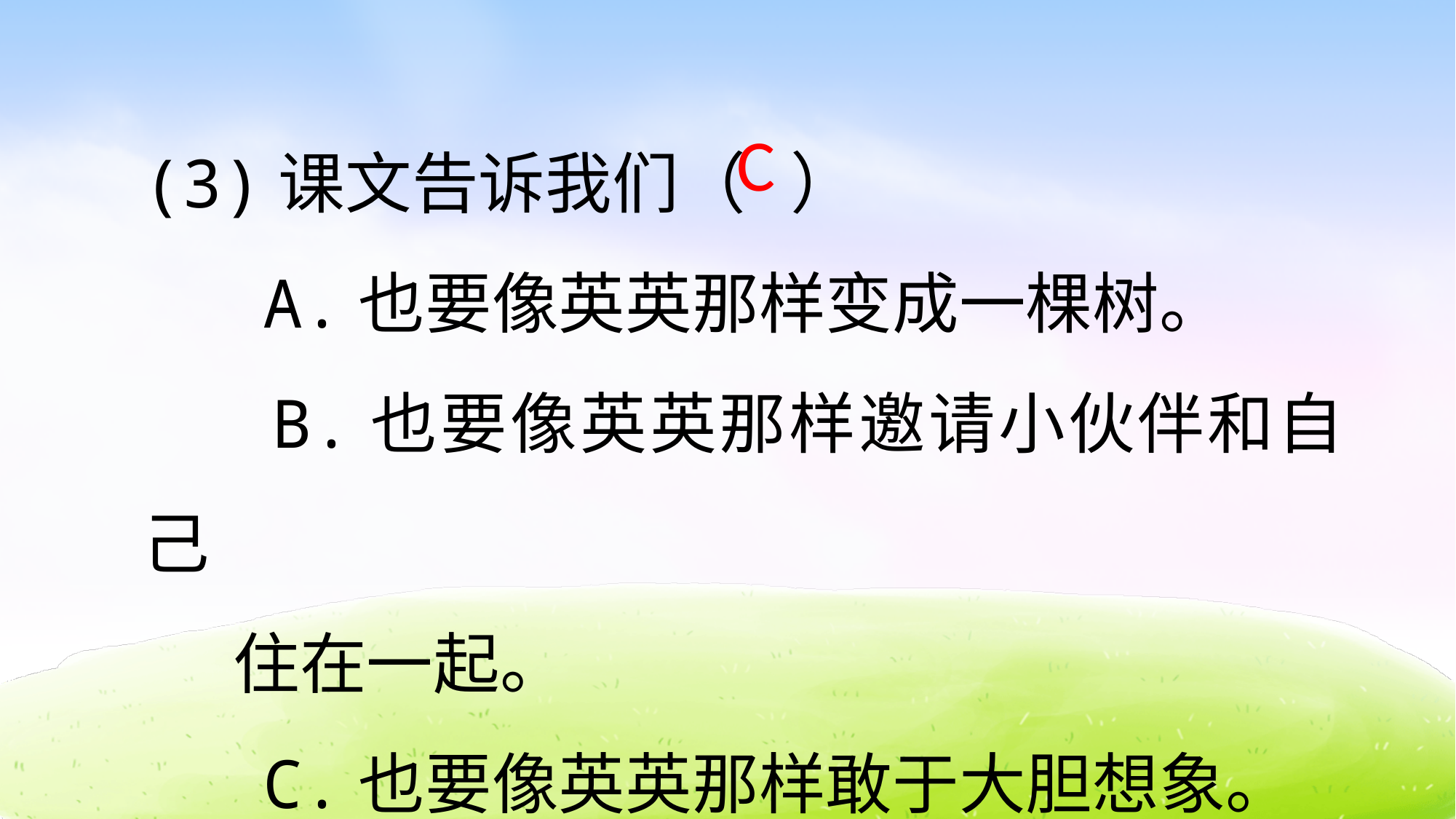

(3)课文告诉我们（   ）
   A.也要像英英那样变成一棵树。
   B.也要像英英那样邀请小伙伴和自己
     住在一起。
   C.也要像英英那样敢于大胆想象。
C